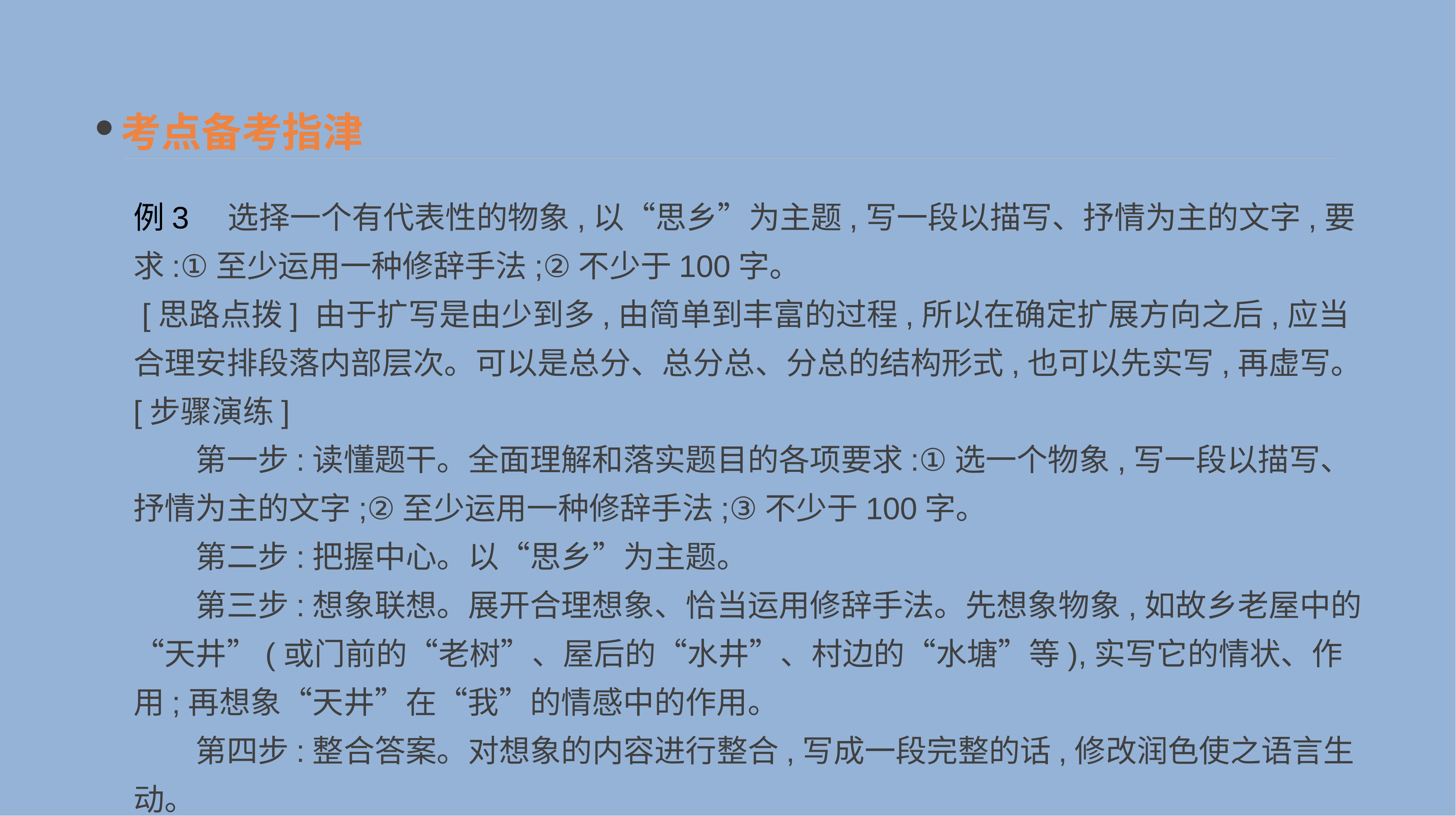

考点备考指津

例3　选择一个有代表性的物象,以“思乡”为主题,写一段以描写、抒情为主的文字,要求:①至少运用一种修辞手法;②不少于100字。
 [思路点拨] 由于扩写是由少到多,由简单到丰富的过程,所以在确定扩展方向之后,应当合理安排段落内部层次。可以是总分、总分总、分总的结构形式,也可以先实写,再虚写。
[步骤演练]
　　第一步:读懂题干。全面理解和落实题目的各项要求:①选一个物象,写一段以描写、抒情为主的文字;②至少运用一种修辞手法;③不少于100字。
　　第二步:把握中心。以“思乡”为主题。
　　第三步:想象联想。展开合理想象、恰当运用修辞手法。先想象物象,如故乡老屋中的“天井”(或门前的“老树”、屋后的“水井”、村边的“水塘”等),实写它的情状、作用;再想象“天井”在“我”的情感中的作用。
　　第四步:整合答案。对想象的内容进行整合,写成一段完整的话,修改润色使之语言生动。